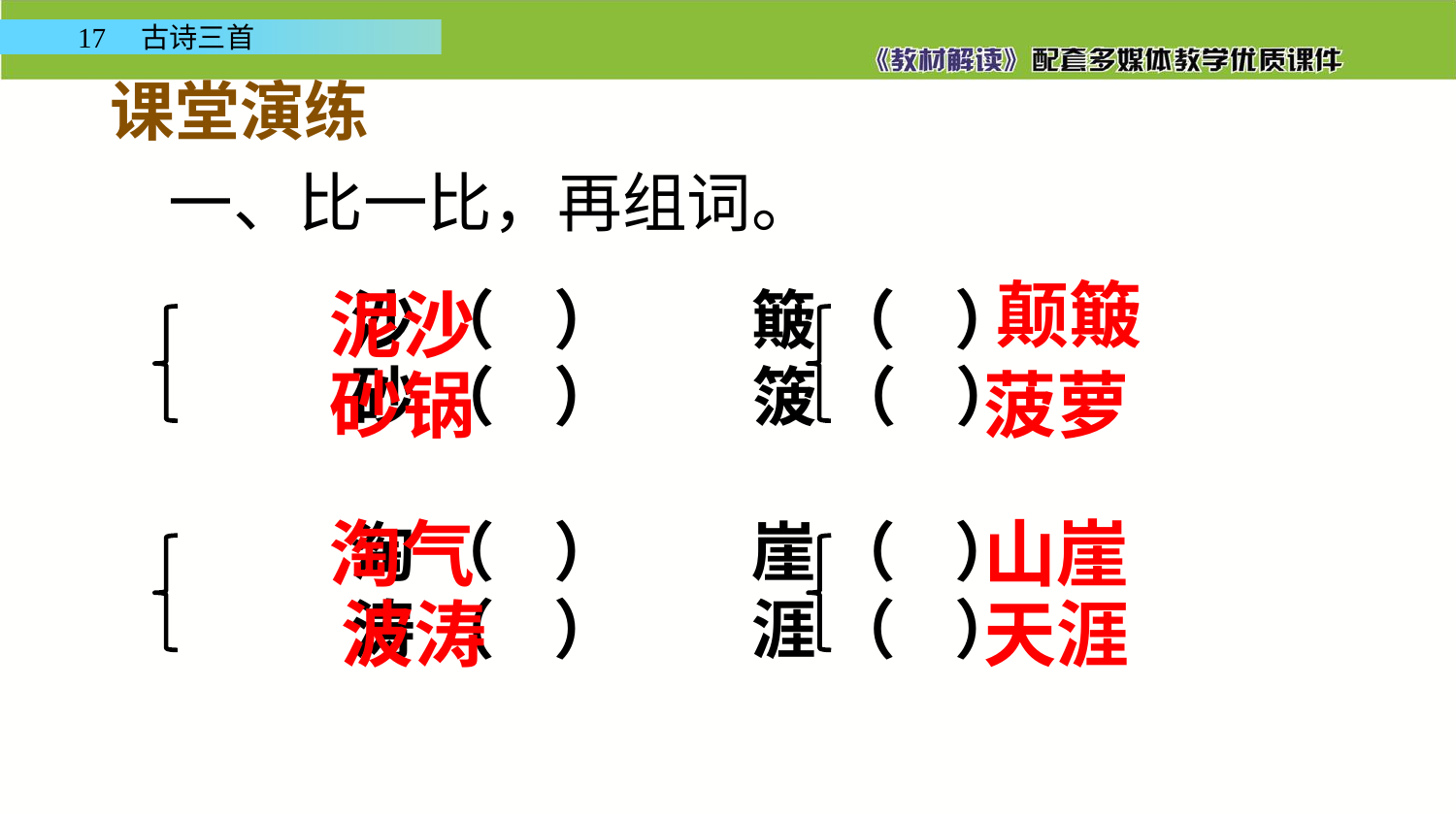

课堂演练
一、比一比，再组词。
颠簸
沙 （    ）         簸 （    ）
砂 （    ）         箥 （    ）

淘 （    ）         崖 （    ）
涛 （    ）         涯 （    ）

泥沙

砂锅
菠萝
淘气
山崖

天涯
波涛